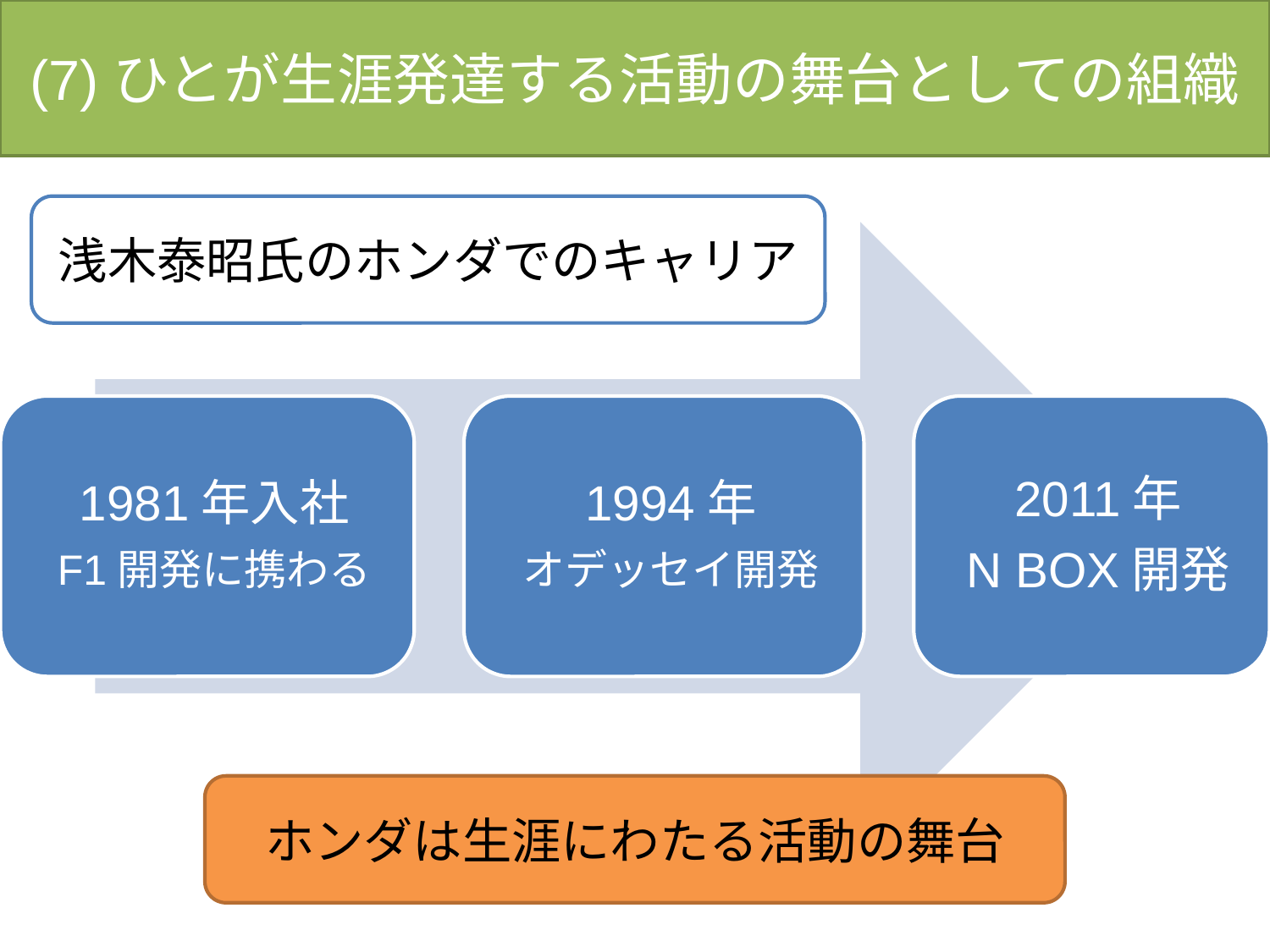

(7)ひとが生涯発達する活動の舞台としての組織
浅木泰昭氏のホンダでのキャリア
1981年入社
F1開発に携わる
1994年
オデッセイ開発
2011年
N BOX開発
ホンダは生涯にわたる活動の舞台